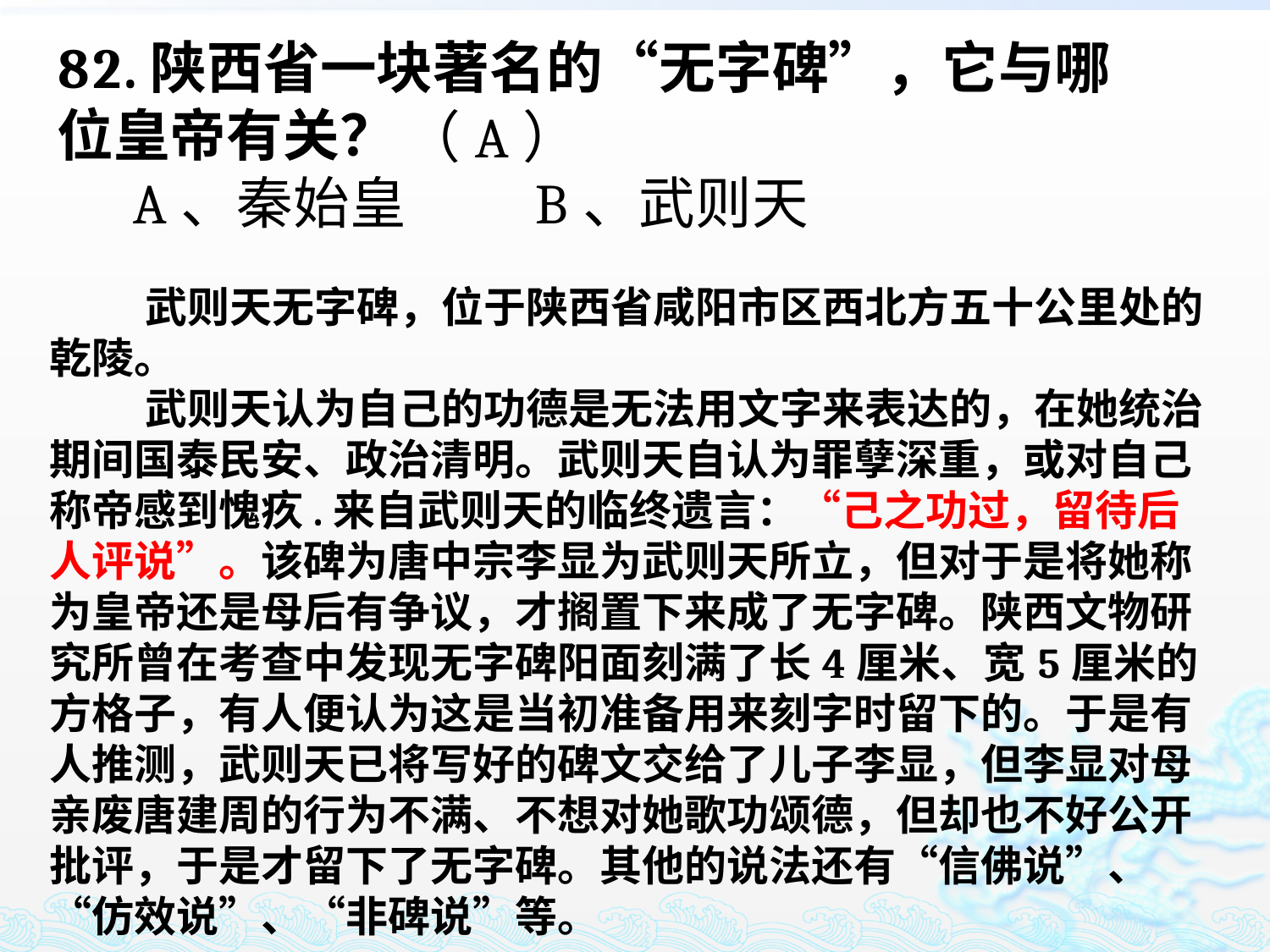

82.陕西省一块著名的“无字碑”，它与哪位皇帝有关？
      A、秦始皇         B、武则天
（A）
         武则天无字碑，位于陕西省咸阳市区西北方五十公里处的乾陵。
         武则天认为自己的功德是无法用文字来表达的，在她统治期间国泰民安、政治清明。武则天自认为罪孽深重，或对自己称帝感到愧疚.来自武则天的临终遗言：“己之功过，留待后人评说”。该碑为唐中宗李显为武则天所立，但对于是将她称为皇帝还是母后有争议，才搁置下来成了无字碑。陕西文物研究所曾在考查中发现无字碑阳面刻满了长4厘米、宽5厘米的方格子，有人便认为这是当初准备用来刻字时留下的。于是有人推测，武则天已将写好的碑文交给了儿子李显，但李显对母亲废唐建周的行为不满、不想对她歌功颂德，但却也不好公开批评，于是才留下了无字碑。其他的说法还有“信佛说”、“仿效说”、“非碑说”等。